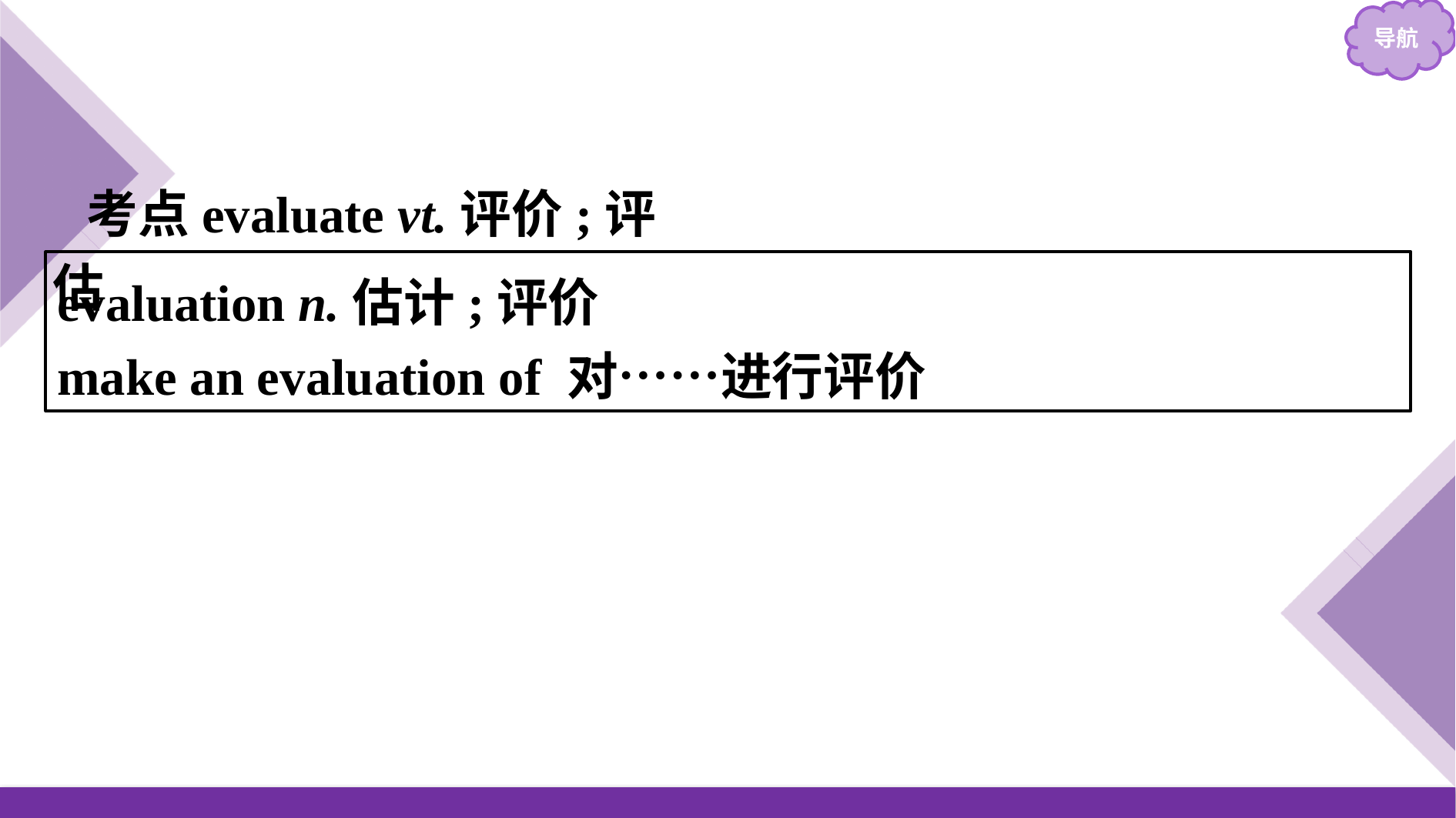

考点evaluate vt.评价;评估
evaluation n.估计;评价
make an evaluation of 对……进行评价